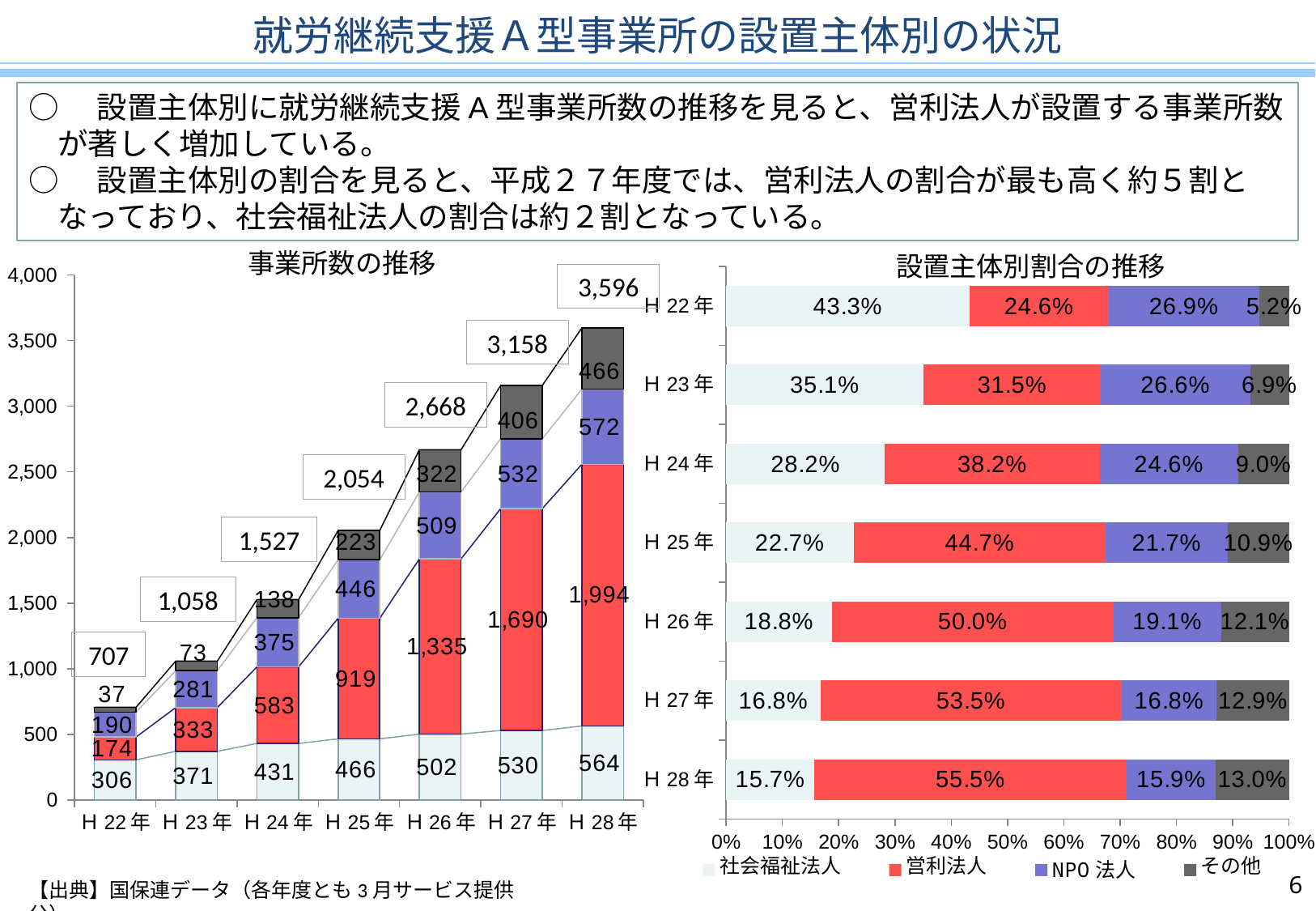

就労継続支援Ａ型事業所の設置主体別の状況
○　設置主体別に就労継続支援A型事業所数の推移を見ると、営利法人が設置する事業所数が著しく増加している。
○　設置主体別の割合を見ると、平成２７年度では、営利法人の割合が最も高く約５割となっており、社会福祉法人の割合は約２割となっている。

### Chart

| Category | 社会福祉法人 | 営利法人 | NPO法人 | その他 |
|---|---|---|---|---|
| Ｈ28年 | 0.1568409343715239 | 0.5545050055617352 | 0.15906562847608455 | 0.12958843159065628 |
| Ｈ27年 | 0.16782773907536416 | 0.5351488283723876 | 0.16846105129829006 | 0.1285623812539582 |
| Ｈ26年 | 0.18815592203898052 | 0.5003748125937032 | 0.19077961019490255 | 0.1206896551724138 |
| Ｈ25年 | 0.22687439143135346 | 0.44741966893865626 | 0.2171372930866602 | 0.1085686465433301 |
| Ｈ24年 | 0.2822527832351015 | 0.38179436804191225 | 0.2455795677799607 | 0.09037328094302555 |
| Ｈ23年 | 0.3506616257088847 | 0.31474480151228734 | 0.2655954631379962 | 0.06899810964083176 |
| Ｈ22年 | 0.4328147100424328 | 0.24611032531824611 | 0.26874115983026875 | 0.05233380480905234 |
事業所数の推移
設置主体別割合の推移

### Chart

| Category | 社会福祉法人 | 営利法人 | NPO法人 | その他 |
|---|---|---|---|---|
| Ｈ22年 | 306.0 | 174.0 | 190.0 | 37.0 |
| Ｈ23年 | 371.0 | 333.0 | 281.0 | 73.0 |
| Ｈ24年 | 431.0 | 583.0 | 375.0 | 138.0 |
| Ｈ25年 | 466.0 | 919.0 | 446.0 | 223.0 |
| Ｈ26年 | 502.0 | 1335.0 | 509.0 | 322.0 |
| Ｈ27年 | 530.0 | 1690.0 | 532.0 | 406.0 |
| Ｈ28年 | 564.0 | 1994.0 | 572.0 | 466.0 |
3,596
3,158
2,668
2,054
1,527
1,058
707
6
【出典】国保連データ（各年度とも3月サービス提供分）